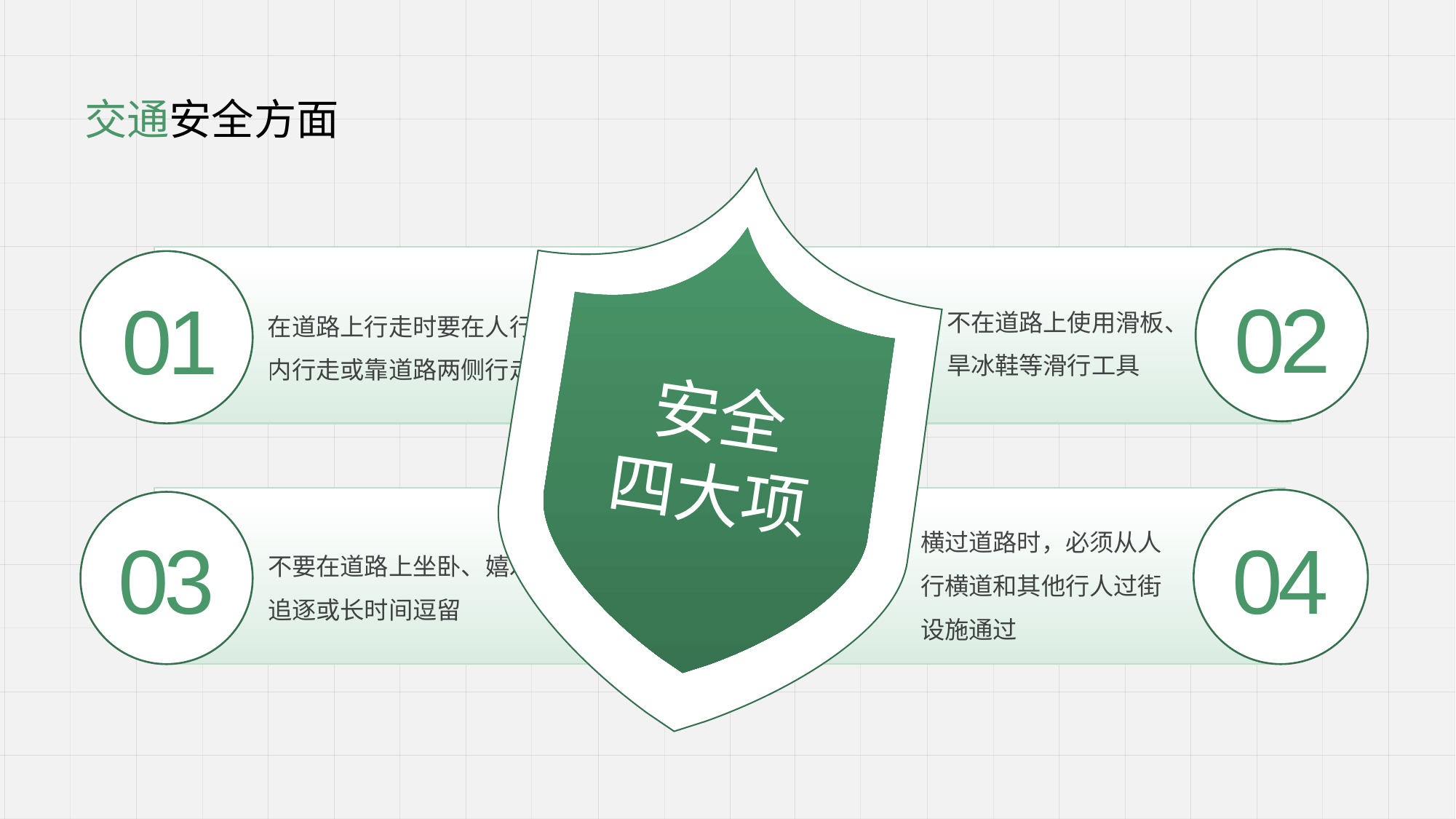

交通安全方面

安全
四大项

02
01
不在道路上使用滑板、旱冰鞋等滑行工具
在道路上行走时要在人行道内行走或靠道路两侧行走

横过道路时，必须从人行横道和其他行人过街设施通过
03
04
不要在道路上坐卧、嬉戏、追逐或长时间逗留